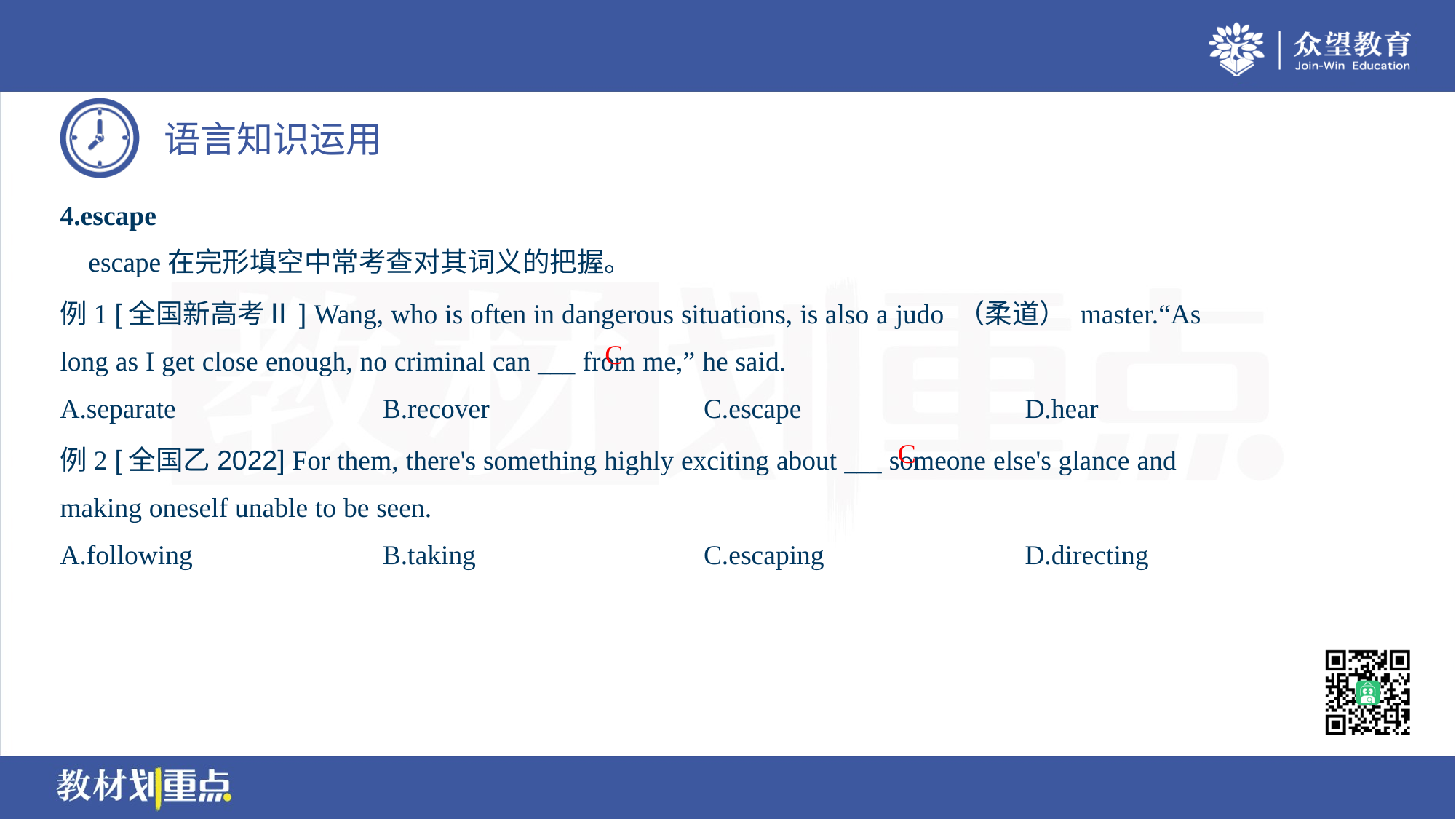

4.escape
    escape在完形填空中常考查对其词义的把握。
例1 [全国新高考Ⅱ] Wang, who is often in dangerous situations, is also a judo （柔道） master.“As
long as I get close enough, no criminal can ___ from me,” he said.
C
A.separate	B.recover	C.escape	D.hear
C
例2 [全国乙2022] For them, there's something highly exciting about ___ someone else's glance and
making oneself unable to be seen.
A.following	B.taking	C.escaping	D.directing